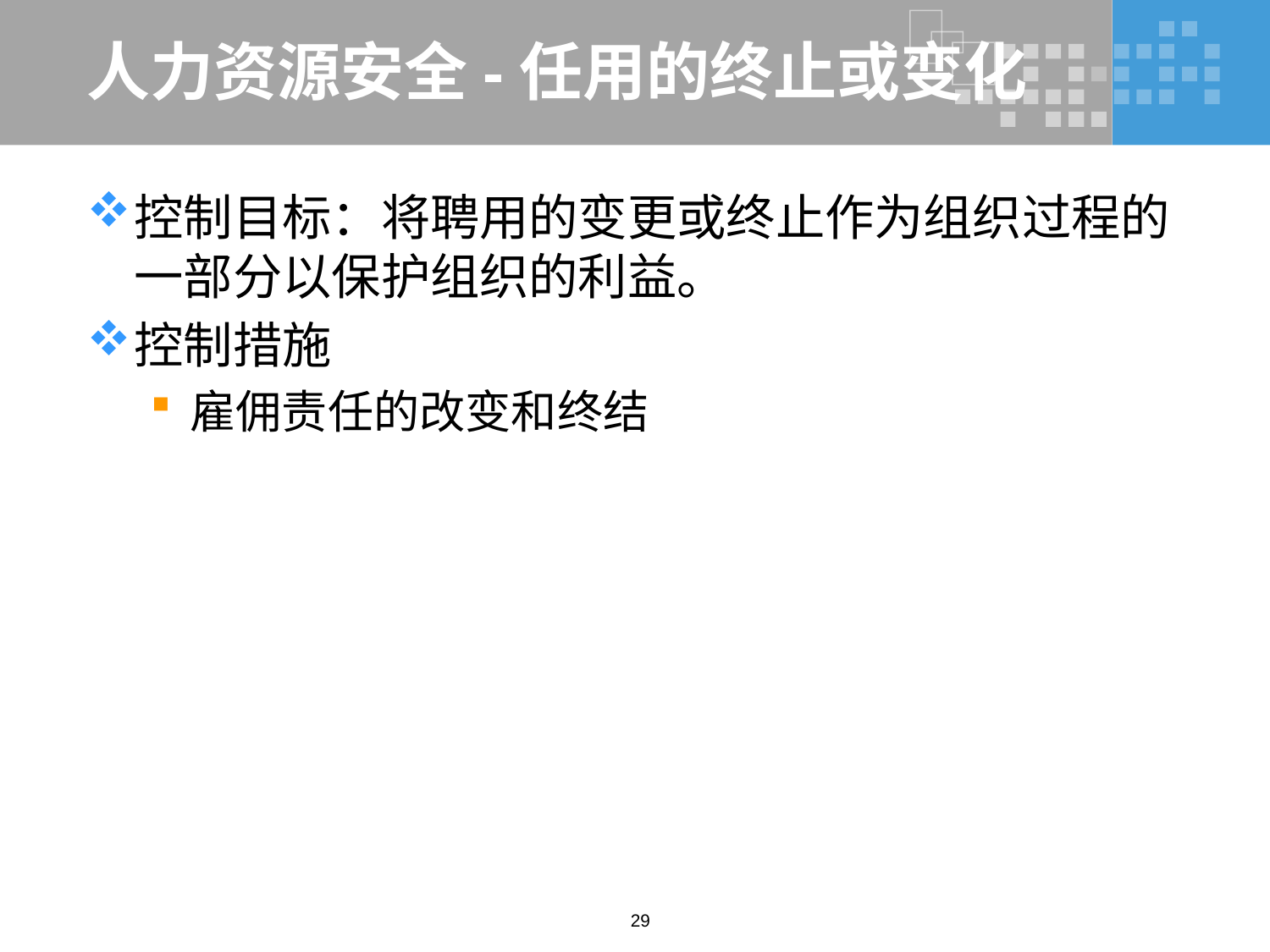

# 人力资源安全-任用的终止或变化
控制目标：将聘用的变更或终止作为组织过程的一部分以保护组织的利益。
控制措施
雇佣责任的改变和终结

29